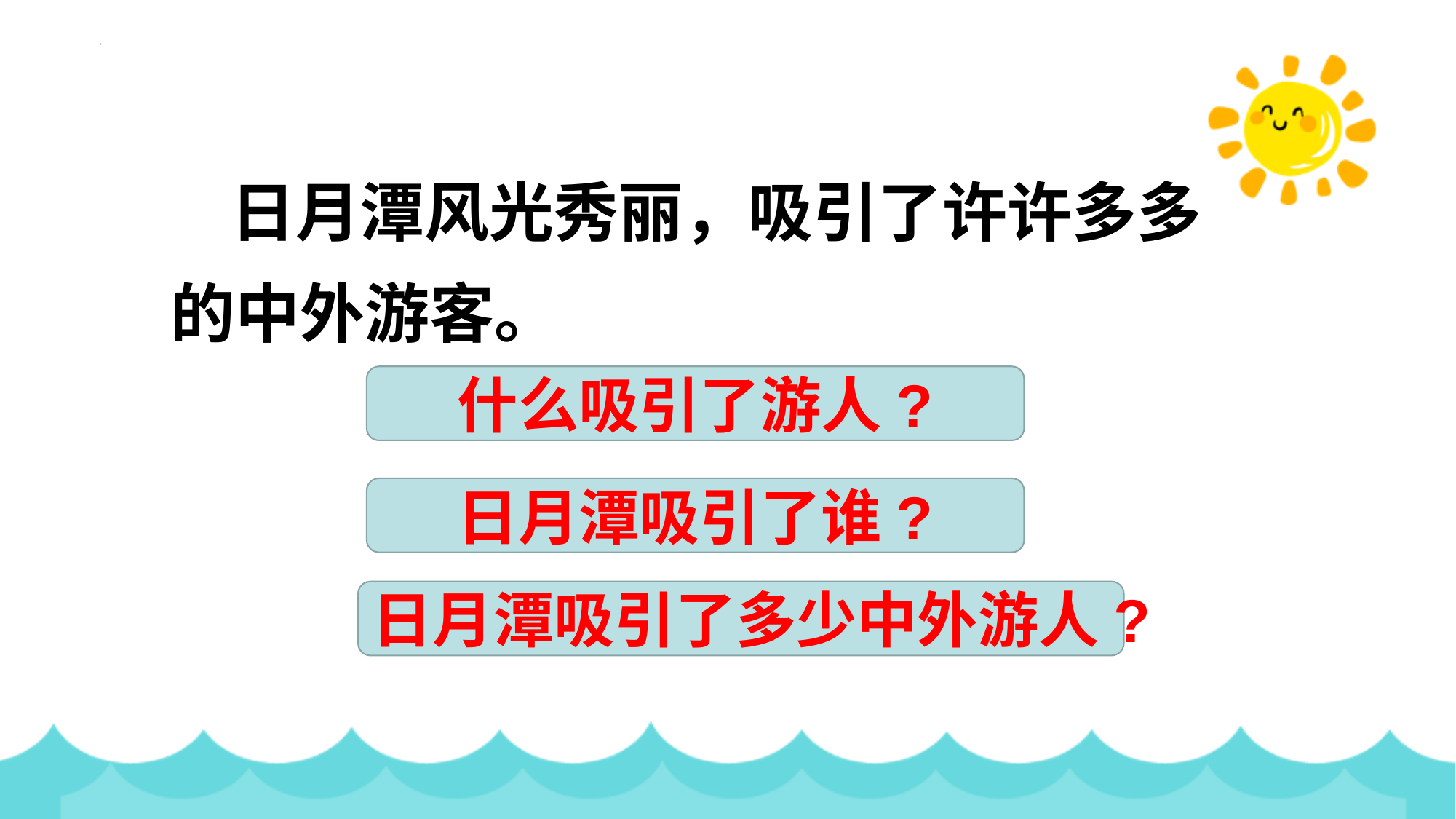

日月潭风光秀丽，吸引了许许多多的中外游客。
什么吸引了游人?
日月潭吸引了谁?
日月潭吸引了多少中外游人?